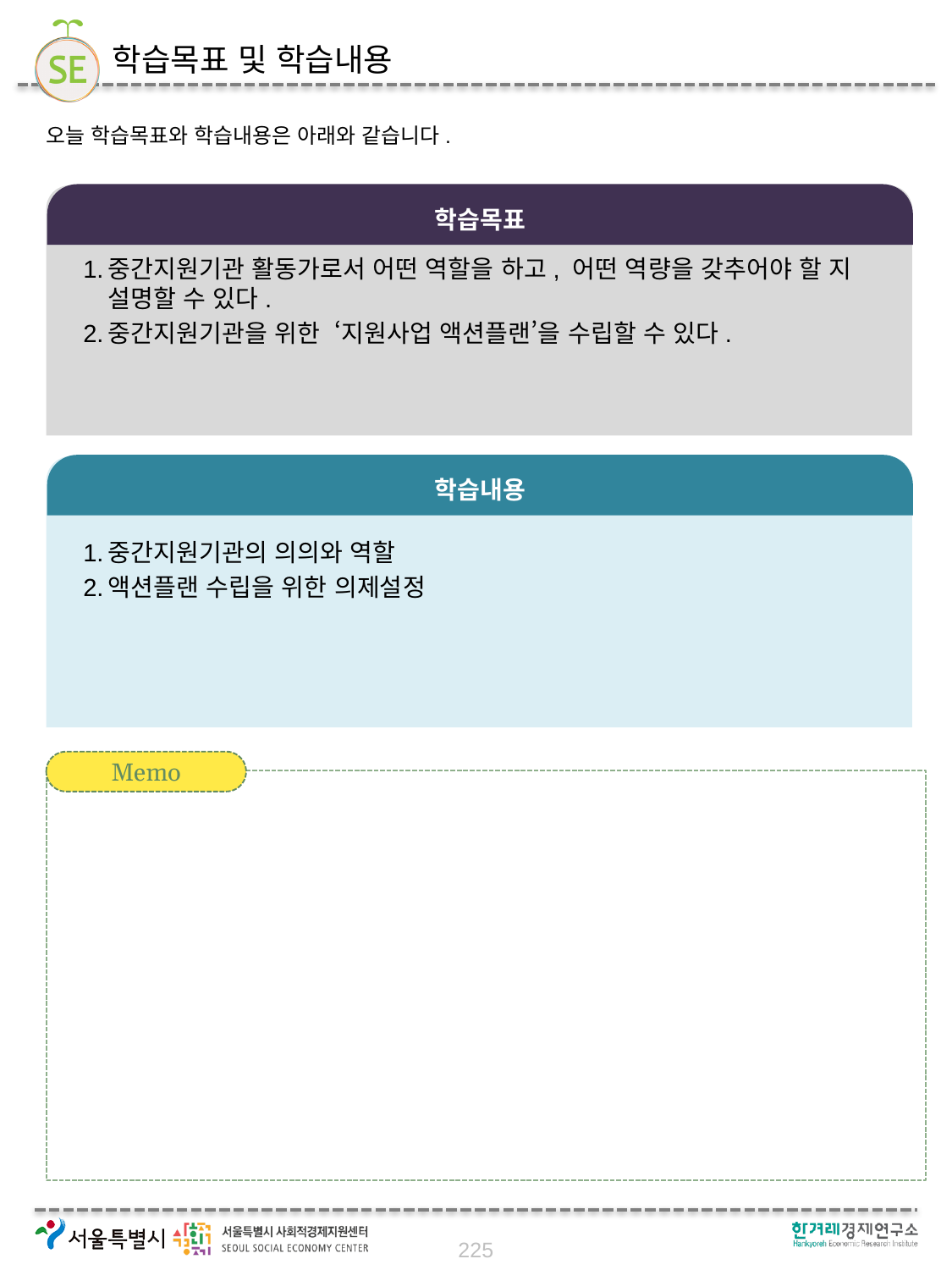

# 학습목표 및 학습내용
오늘 학습목표와 학습내용은 아래와 같습니다.
학습목표

중간지원기관 활동가로서 어떤 역할을 하고, 어떤 역량을 갖추어야 할 지 설명할 수 있다.
중간지원기관을 위한  ‘지원사업 액션플랜’을 수립할 수 있다.
학습내용

중간지원기관의 의의와 역할
액션플랜 수립을 위한 의제설정
Memo

225